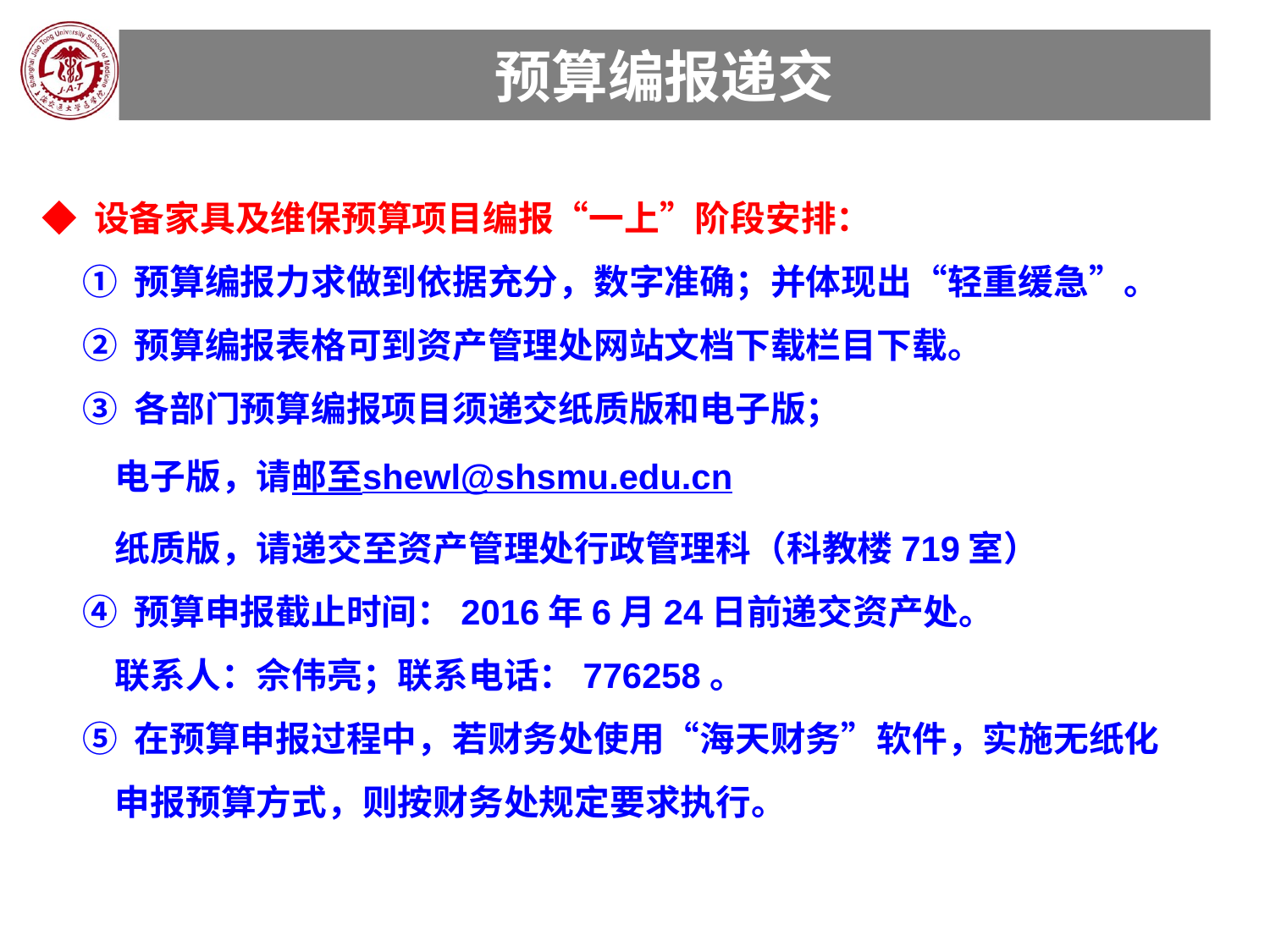

预算编报递交
◆ 设备家具及维保预算项目编报“一上”阶段安排：
     ① 预算编报力求做到依据充分，数字准确；并体现出“轻重缓急”。
     ② 预算编报表格可到资产管理处网站文档下载栏目下载。
     ③ 各部门预算编报项目须递交纸质版和电子版；
        电子版，请邮至shewl@shsmu.edu.cn
        纸质版，请递交至资产管理处行政管理科（科教楼719室）
     ④ 预算申报截止时间：2016年6月24日前递交资产处。
        联系人：佘伟亮；联系电话：776258。
     ⑤ 在预算申报过程中，若财务处使用“海天财务”软件，实施无纸化
        申报预算方式，则按财务处规定要求执行。